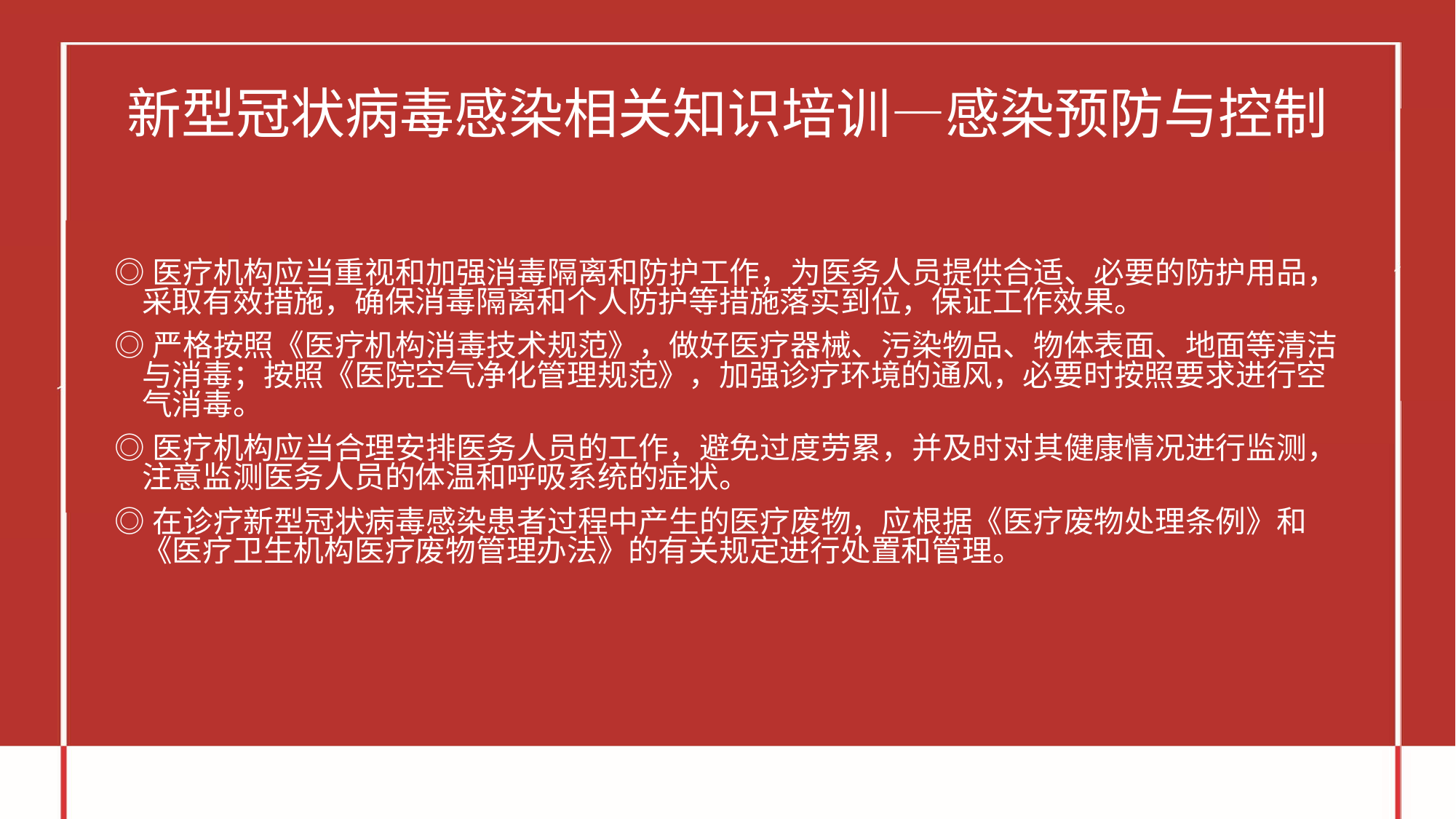

# 新型冠状病毒感染相关知识培训—感染预防与控制
◎医疗机构应当重视和加强消毒隔离和防护工作，为医务人员提供合适、必要的防护用品，采取有效措施，确保消毒隔离和个人防护等措施落实到位，保证工作效果。
◎严格按照《医疗机构消毒技术规范》，做好医疗器械、污染物品、物体表面、地面等清洁与消毒；按照《医院空气净化管理规范》，加强诊疗环境的通风，必要时按照要求进行空气消毒。
◎医疗机构应当合理安排医务人员的工作，避免过度劳累，并及时对其健康情况进行监测，注意监测医务人员的体温和呼吸系统的症状。
◎在诊疗新型冠状病毒感染患者过程中产生的医疗废物，应根据《医疗废物处理条例》和《医疗卫生机构医疗废物管理办法》的有关规定进行处置和管理。